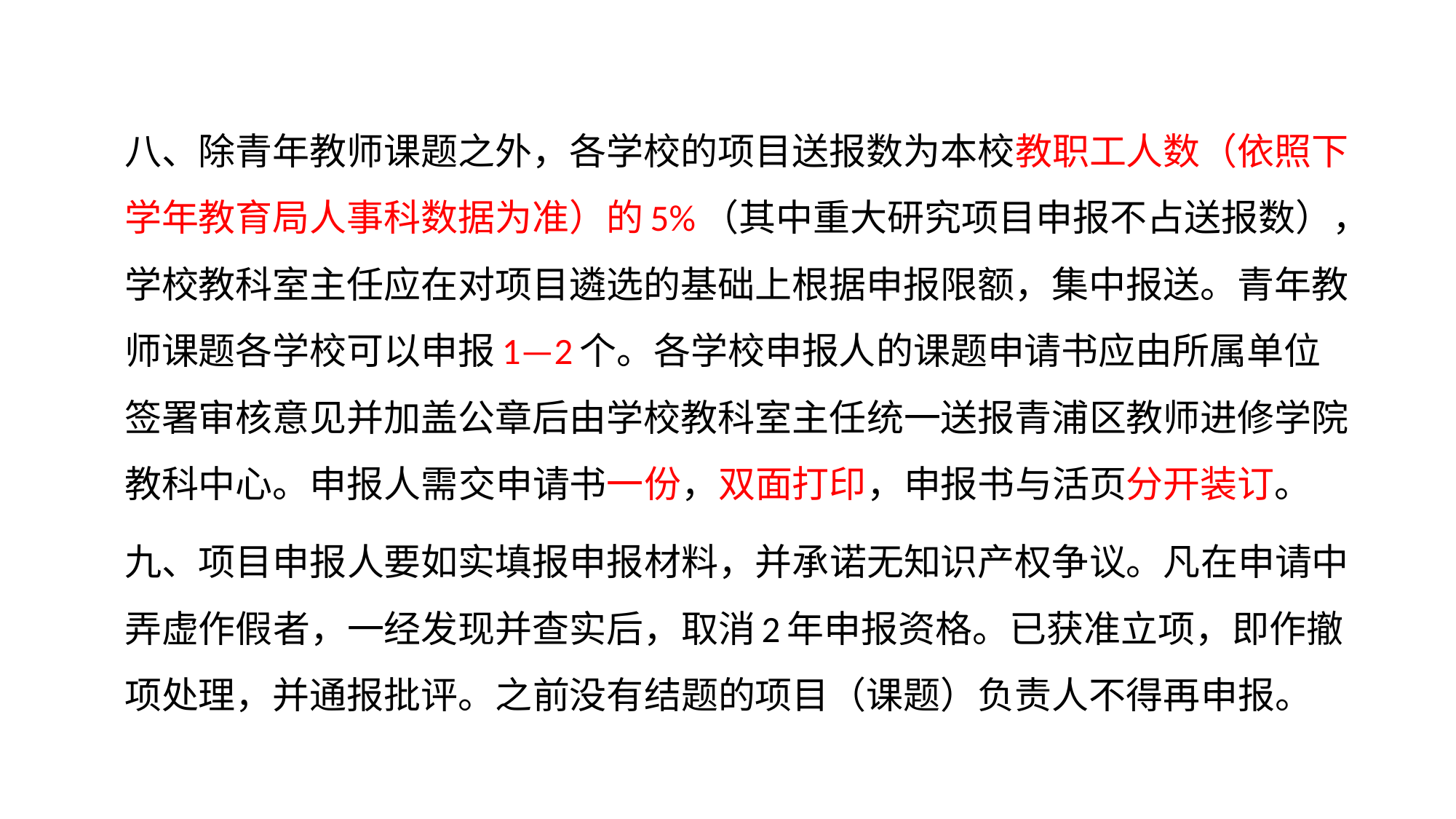

八、除青年教师课题之外，各学校的项目送报数为本校教职工人数（依照下学年教育局人事科数据为准）的5%（其中重大研究项目申报不占送报数），学校教科室主任应在对项目遴选的基础上根据申报限额，集中报送。青年教师课题各学校可以申报1—2个。各学校申报人的课题申请书应由所属单位签署审核意见并加盖公章后由学校教科室主任统一送报青浦区教师进修学院教科中心。申报人需交申请书一份，双面打印，申报书与活页分开装订。
九、项目申报人要如实填报申报材料，并承诺无知识产权争议。凡在申请中弄虚作假者，一经发现并查实后，取消2年申报资格。已获准立项，即作撤项处理，并通报批评。之前没有结题的项目（课题）负责人不得再申报。